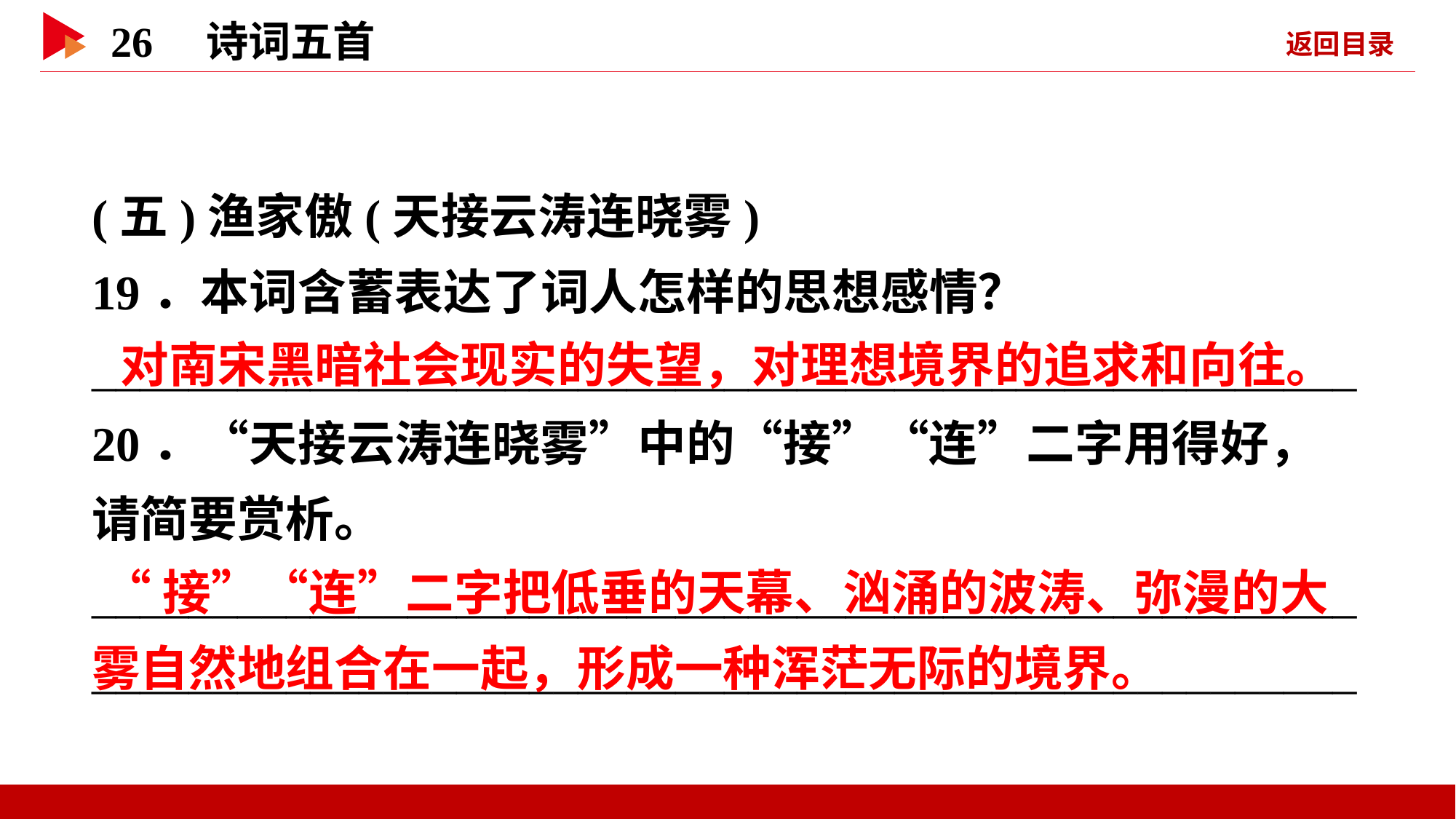

(五)渔家傲(天接云涛连晓雾)
19．本词含蓄表达了词人怎样的思想感情？
____________________________________________________
20．“天接云涛连晓雾”中的“接”“连”二字用得好，请简要赏析。
________________________________________________________________________________________________________
 对南宋黑暗社会现实的失望，对理想境界的追求和向往。
 “接”“连”二字把低垂的天幕、汹涌的波涛、弥漫的大雾自然地组合在一起，形成一种浑茫无际的境界。